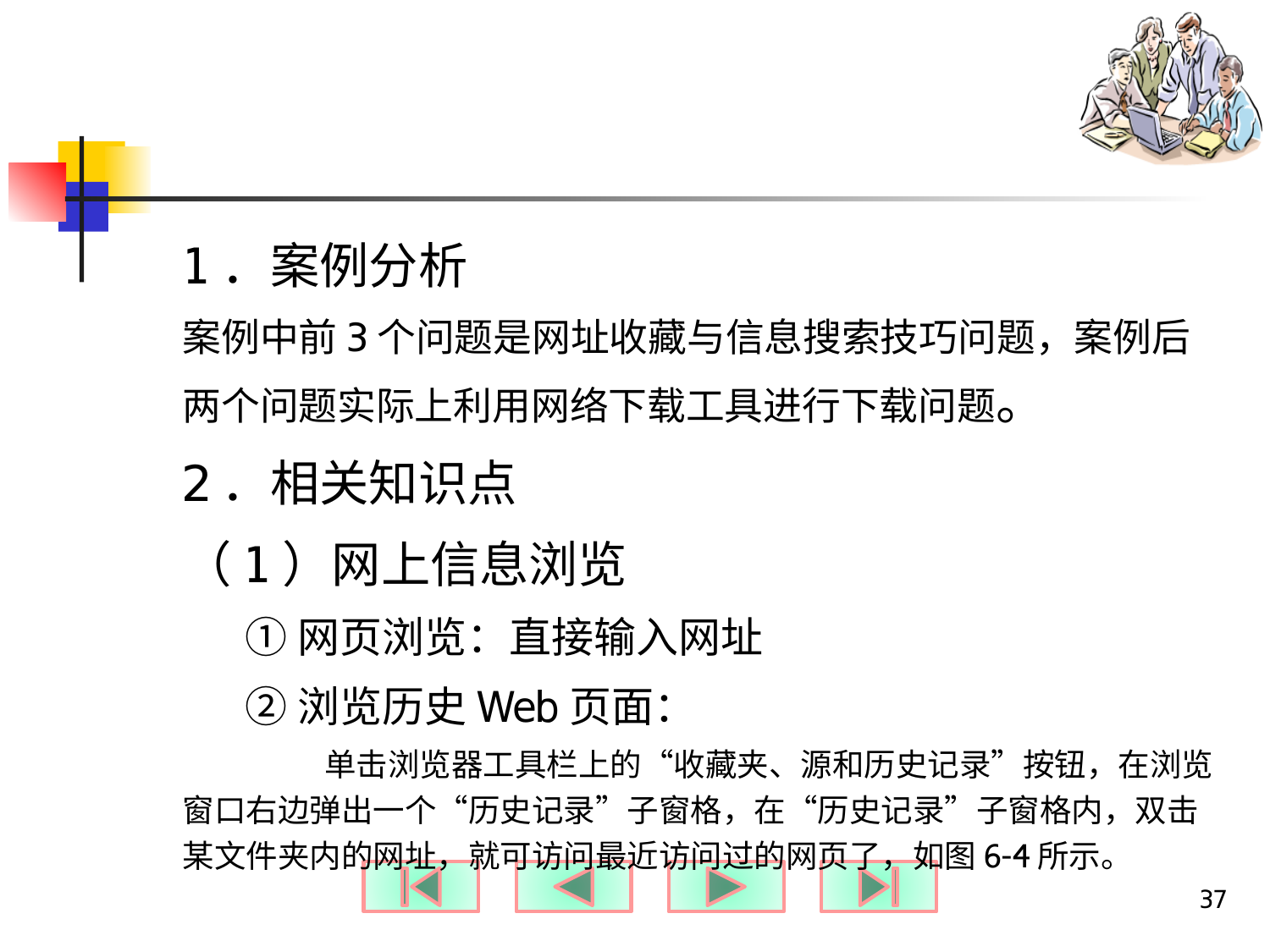

#
1．案例分析
案例中前3个问题是网址收藏与信息搜索技巧问题，案例后两个问题实际上利用网络下载工具进行下载问题。
2．相关知识点
（1）网上信息浏览
①网页浏览：直接输入网址
②浏览历史Web页面：
	 单击浏览器工具栏上的“收藏夹、源和历史记录”按钮，在浏览窗口右边弹出一个“历史记录”子窗格，在“历史记录”子窗格内，双击某文件夹内的网址，就可访问最近访问过的网页了，如图6-4所示。

37